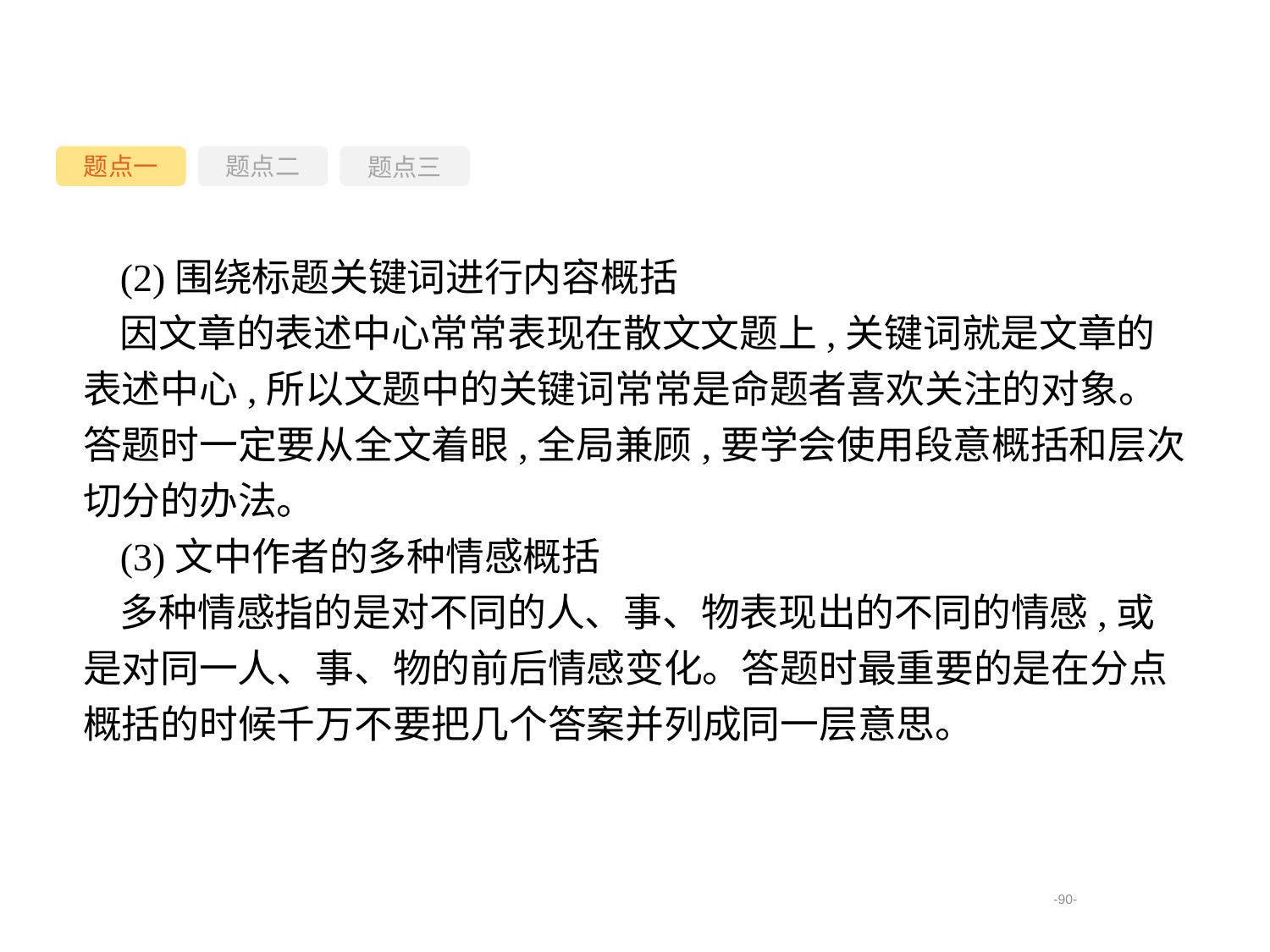

题点一
题点三
题点二
(2)围绕标题关键词进行内容概括
因文章的表述中心常常表现在散文文题上,关键词就是文章的表述中心,所以文题中的关键词常常是命题者喜欢关注的对象。答题时一定要从全文着眼,全局兼顾,要学会使用段意概括和层次切分的办法。
(3)文中作者的多种情感概括
多种情感指的是对不同的人、事、物表现出的不同的情感,或是对同一人、事、物的前后情感变化。答题时最重要的是在分点概括的时候千万不要把几个答案并列成同一层意思。
-90-